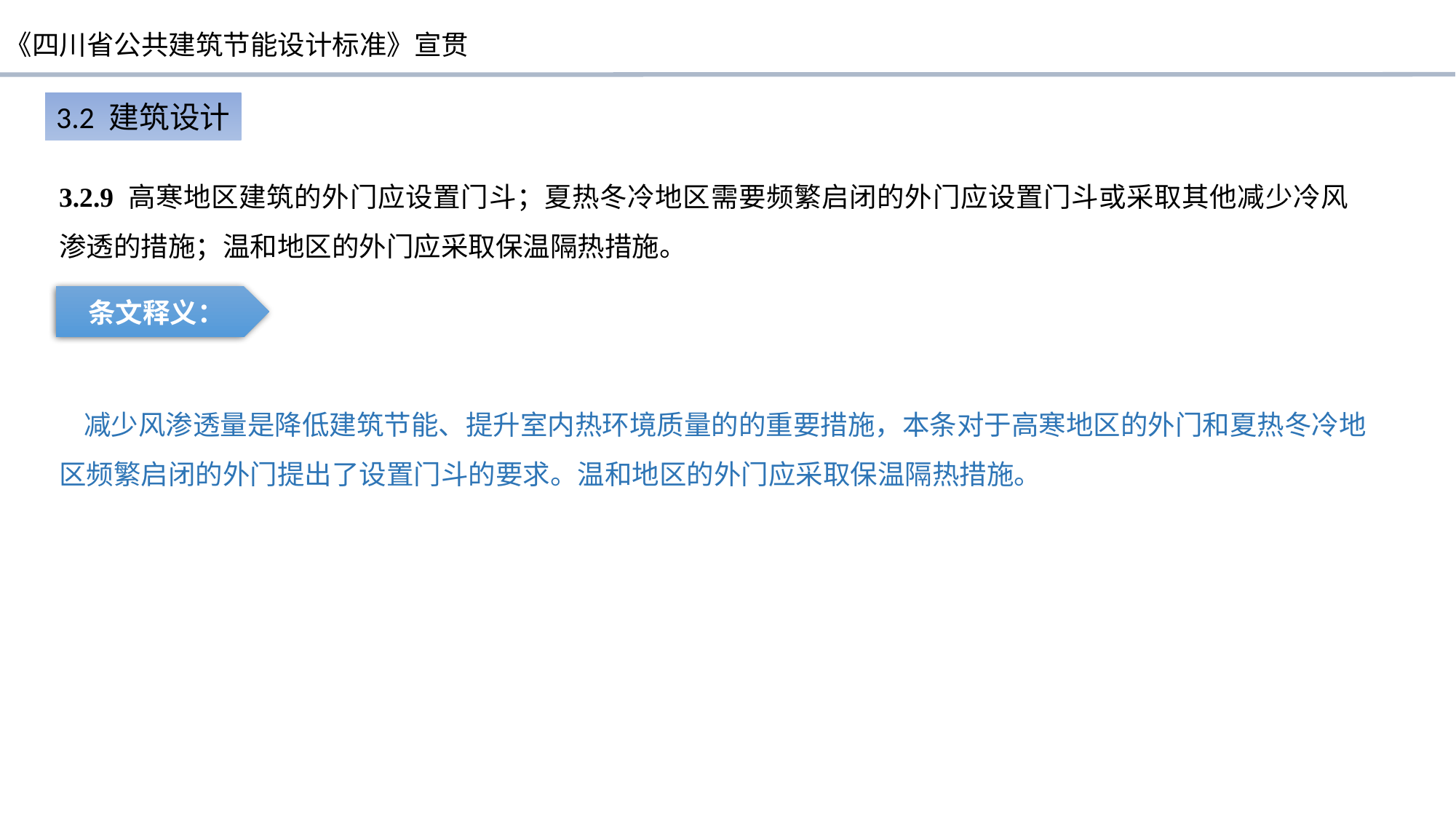

3.2 建筑设计
3.2.9 高寒地区建筑的外门应设置门斗；夏热冬冷地区需要频繁启闭的外门应设置门斗或采取其他减少冷风渗透的措施；温和地区的外门应采取保温隔热措施。
条文释义：
   减少风渗透量是降低建筑节能、提升室内热环境质量的的重要措施，本条对于高寒地区的外门和夏热冬冷地区频繁启闭的外门提出了设置门斗的要求。温和地区的外门应采取保温隔热措施。